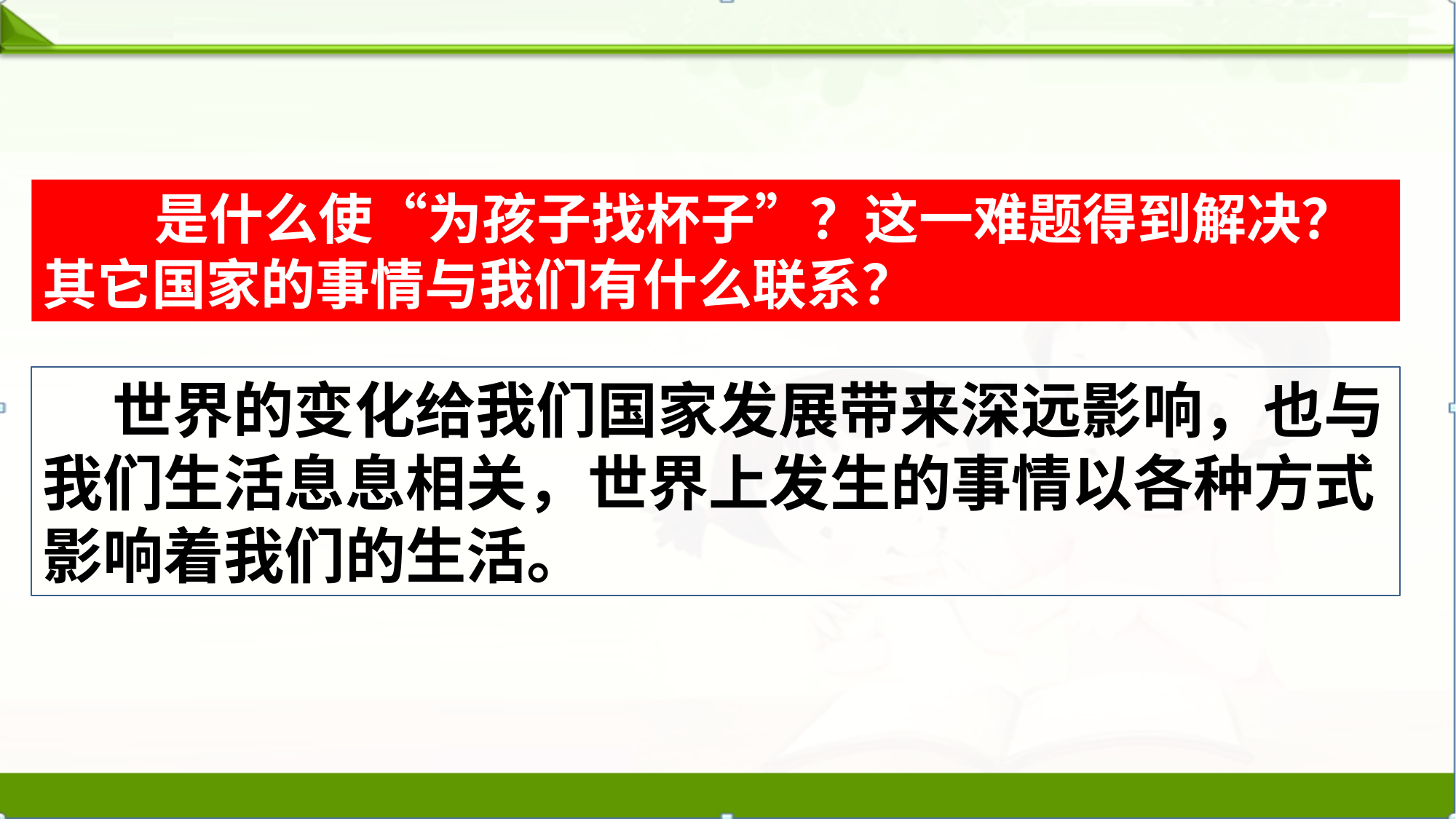

是什么使“为孩子找杯子”？这一难题得到解决？其它国家的事情与我们有什么联系？
    世界的变化给我们国家发展带来深远影响，也与我们生活息息相关，世界上发生的事情以各种方式影响着我们的生活。